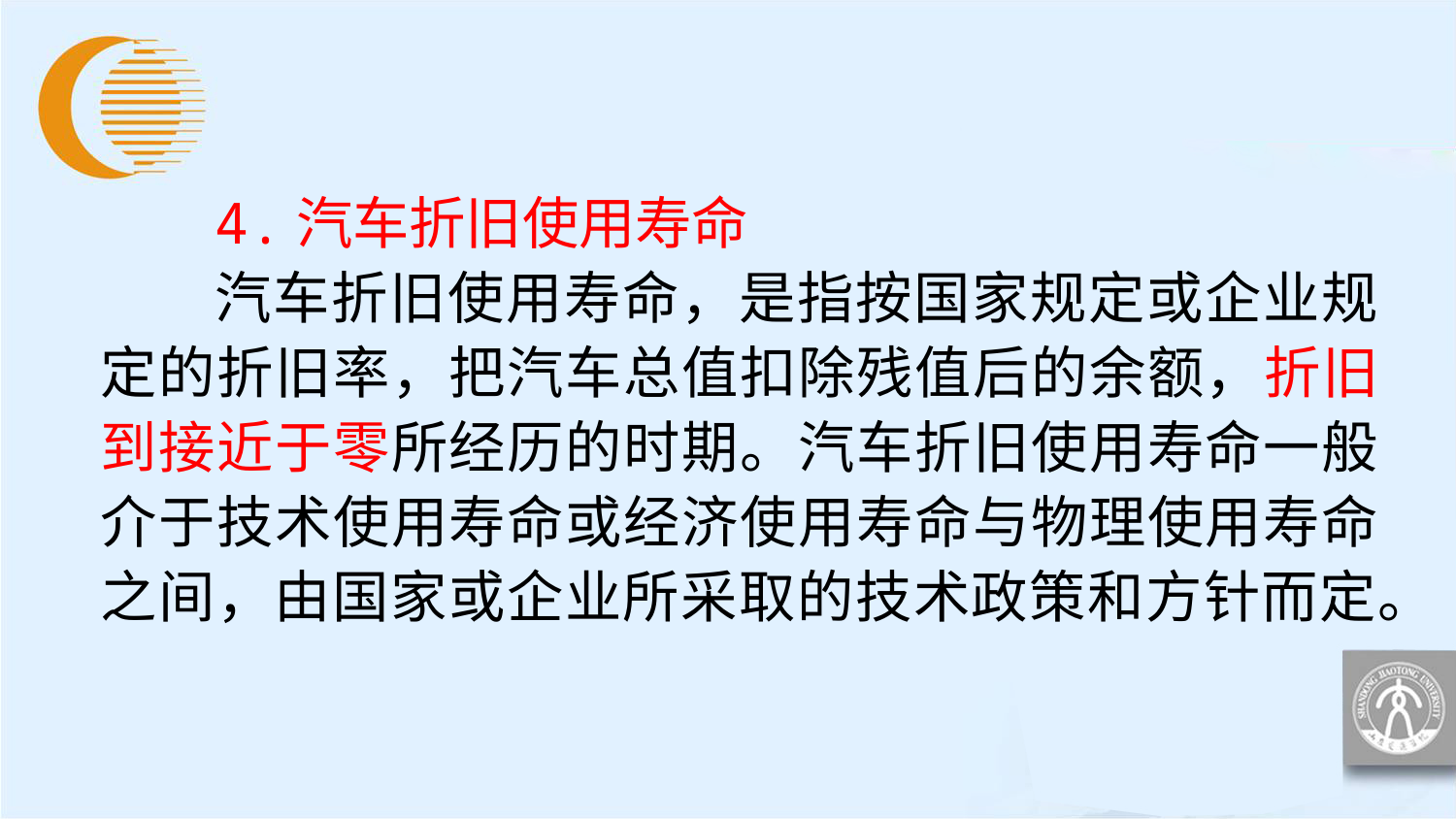

4.汽车折旧使用寿命
汽车折旧使用寿命，是指按国家规定或企业规定的折旧率，把汽车总值扣除残值后的余额，折旧到接近于零所经历的时期。汽车折旧使用寿命一般介于技术使用寿命或经济使用寿命与物理使用寿命之间，由国家或企业所采取的技术政策和方针而定。